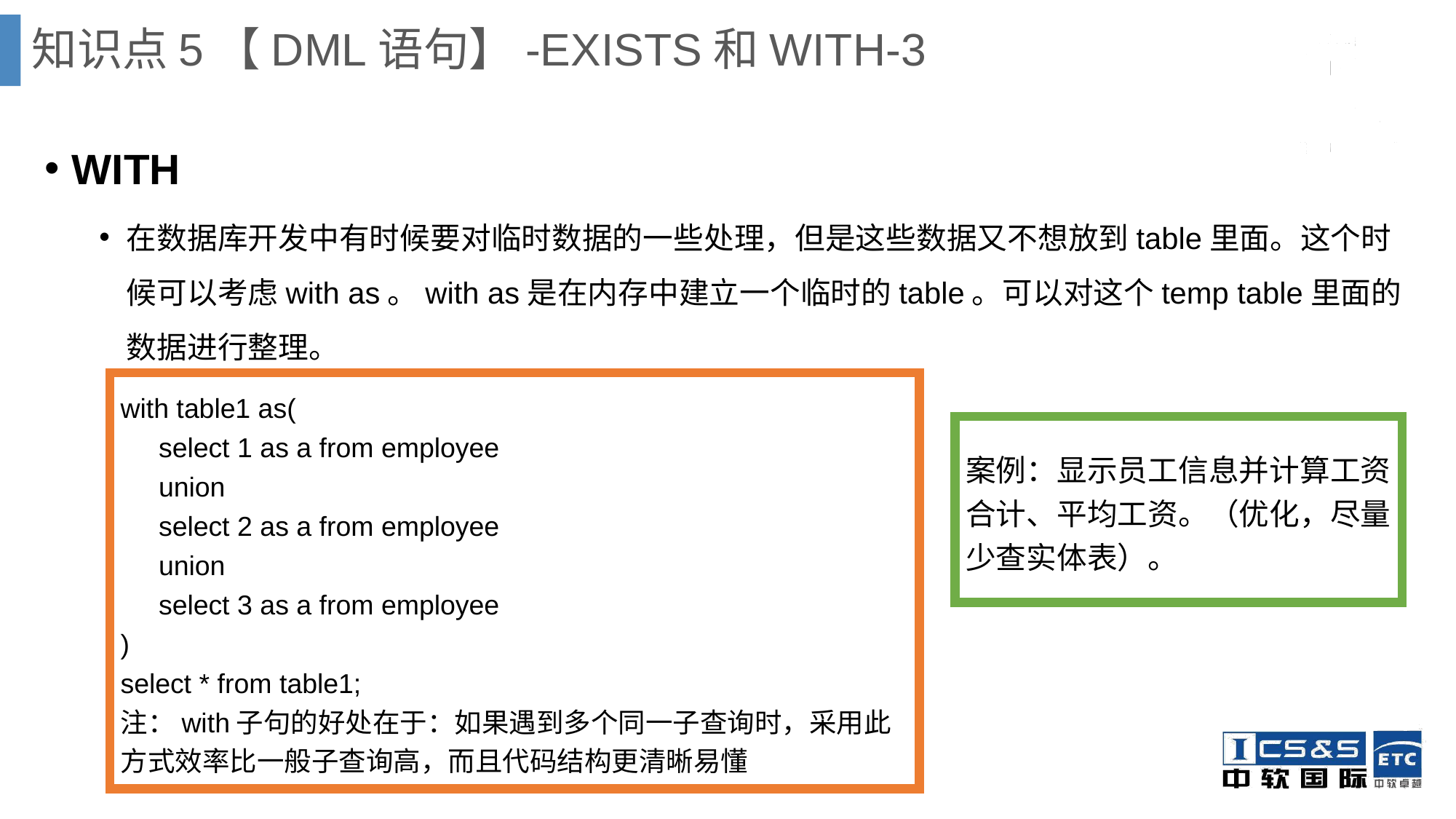

# 知识点5【DML语句】-EXISTS和WITH-3
WITH
在数据库开发中有时候要对临时数据的一些处理，但是这些数据又不想放到table里面。这个时候可以考虑with as。with as是在内存中建立一个临时的table。可以对这个temp table里面的数据进行整理。

with table1 as(
     select 1 as a from employee
     union
     select 2 as a from employee
     union
     select 3 as a from employee
)
select * from table1;
注：with子句的好处在于：如果遇到多个同一子查询时，采用此方式效率比一般子查询高，而且代码结构更清晰易懂
案例：显示员工信息并计算工资合计、平均工资。（优化，尽量少查实体表）。